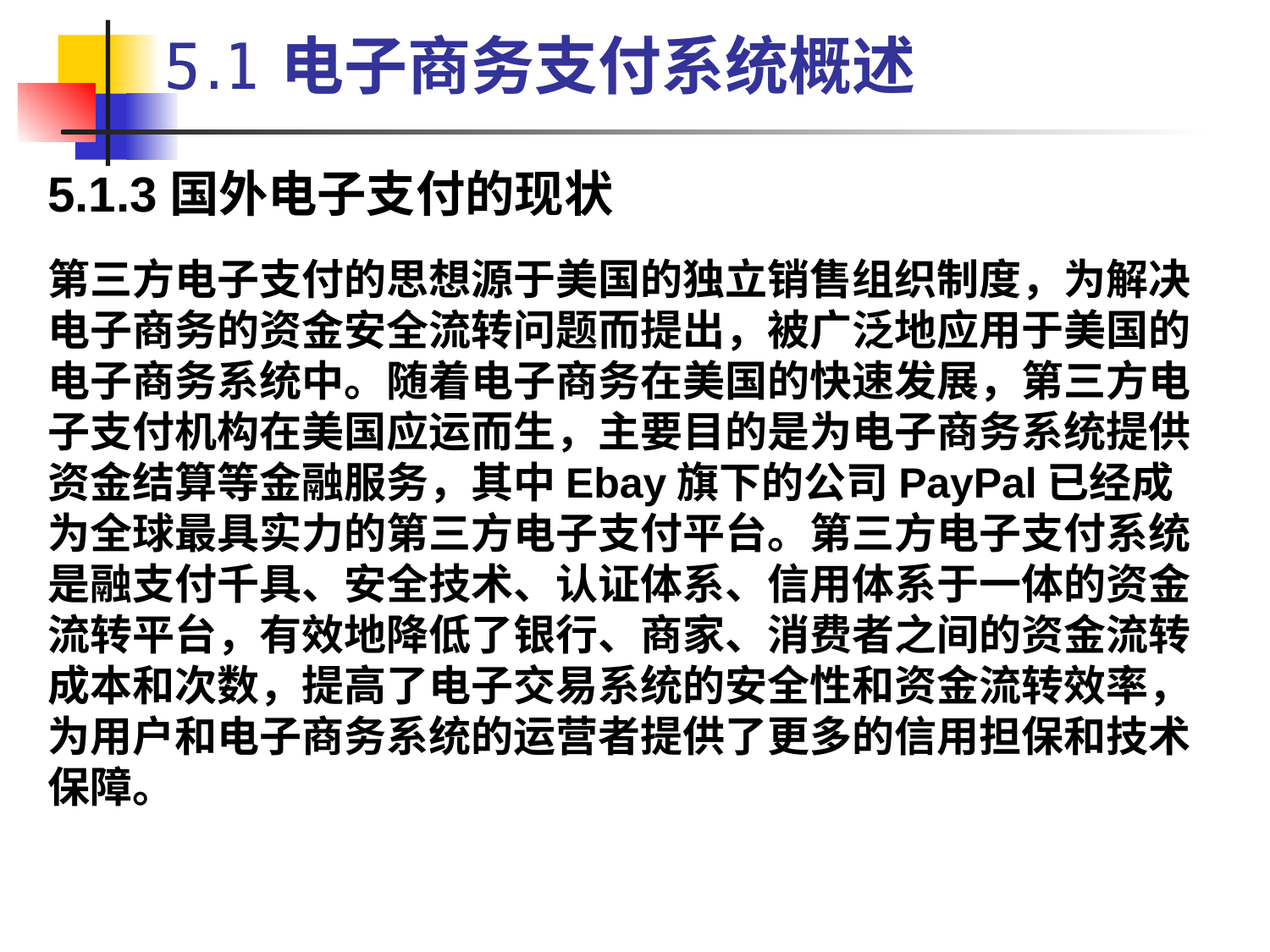

5.1电子商务支付系统概述
5.1.3国外电子支付的现状
第三方电子支付的思想源于美国的独立销售组织制度，为解决电子商务的资金安全流转问题而提出，被广泛地应用于美国的电子商务系统中。随着电子商务在美国的快速发展，第三方电子支付机构在美国应运而生，主要目的是为电子商务系统提供资金结算等金融服务，其中Ebay旗下的公司PayPal已经成为全球最具实力的第三方电子支付平台。第三方电子支付系统是融支付千具、安全技术、认证体系、信用体系于一体的资金流转平台，有效地降低了银行、商家、消费者之间的资金流转成本和次数，提高了电子交易系统的安全性和资金流转效率，为用户和电子商务系统的运营者提供了更多的信用担保和技术保障。